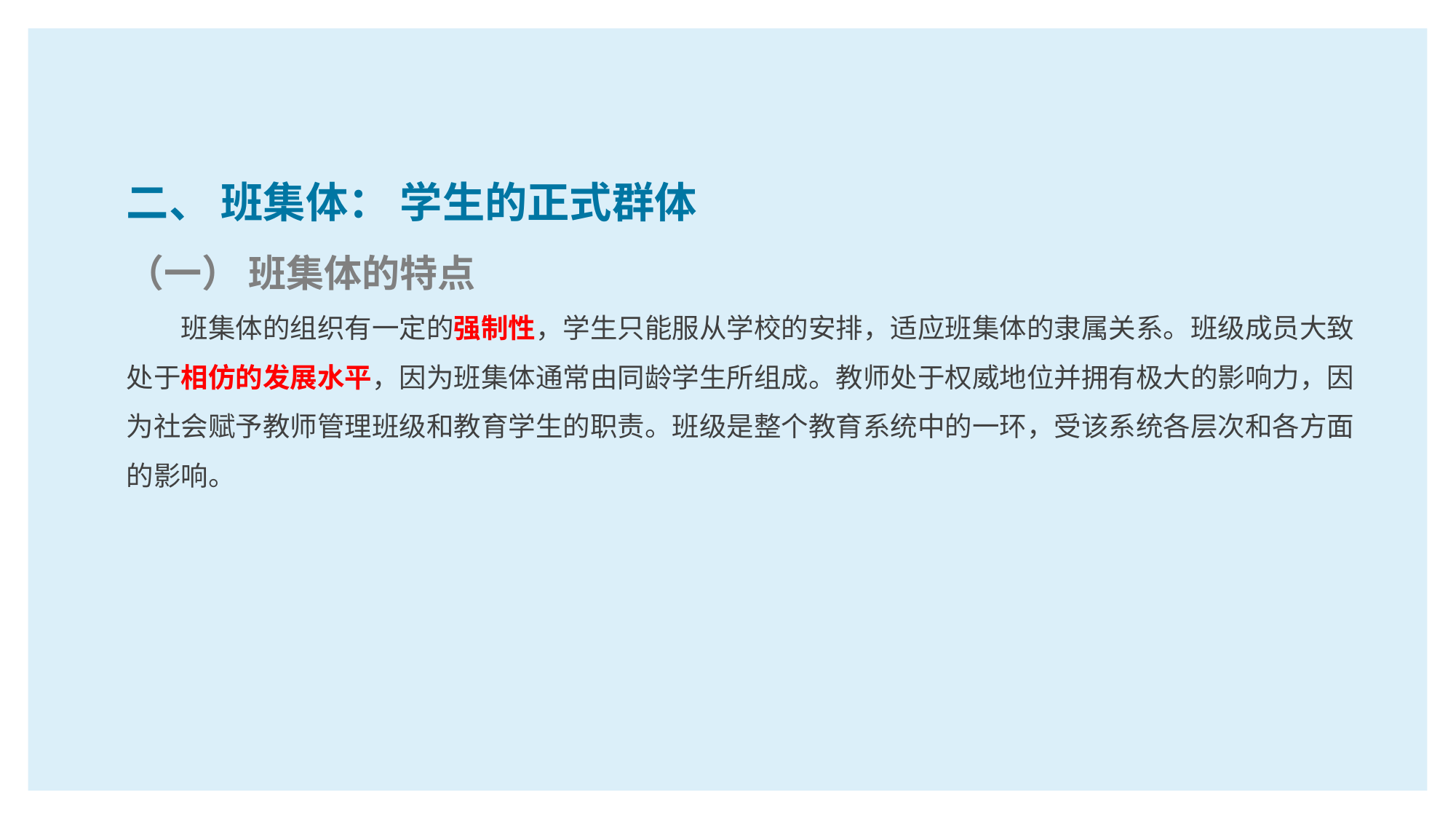

二、 班集体： 学生的正式群体
（一） 班集体的特点
班集体的组织有一定的强制性，学生只能服从学校的安排，适应班集体的隶属关系。班级成员大致处于相仿的发展水平，因为班集体通常由同龄学生所组成。教师处于权威地位并拥有极大的影响力，因为社会赋予教师管理班级和教育学生的职责。班级是整个教育系统中的一环，受该系统各层次和各方面的影响。